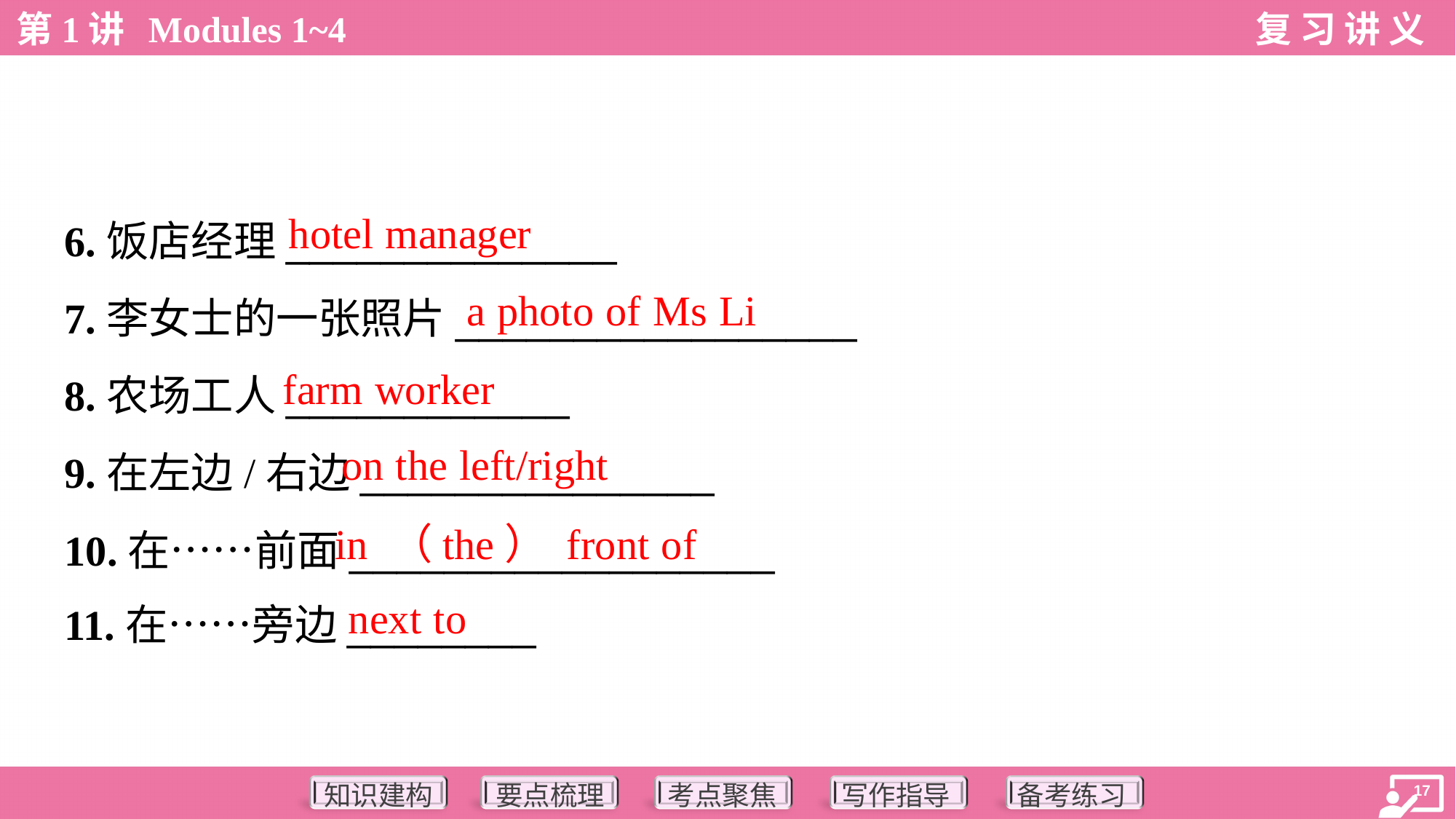

hotel manager
6.饭店经理______________
7.李女士的一张照片_________________
8.农场工人____________
9.在左边/右边_______________
10.在……前面__________________
11.在……旁边________
a photo of Ms Li
farm worker
on the left/right
in （the） front of
next to